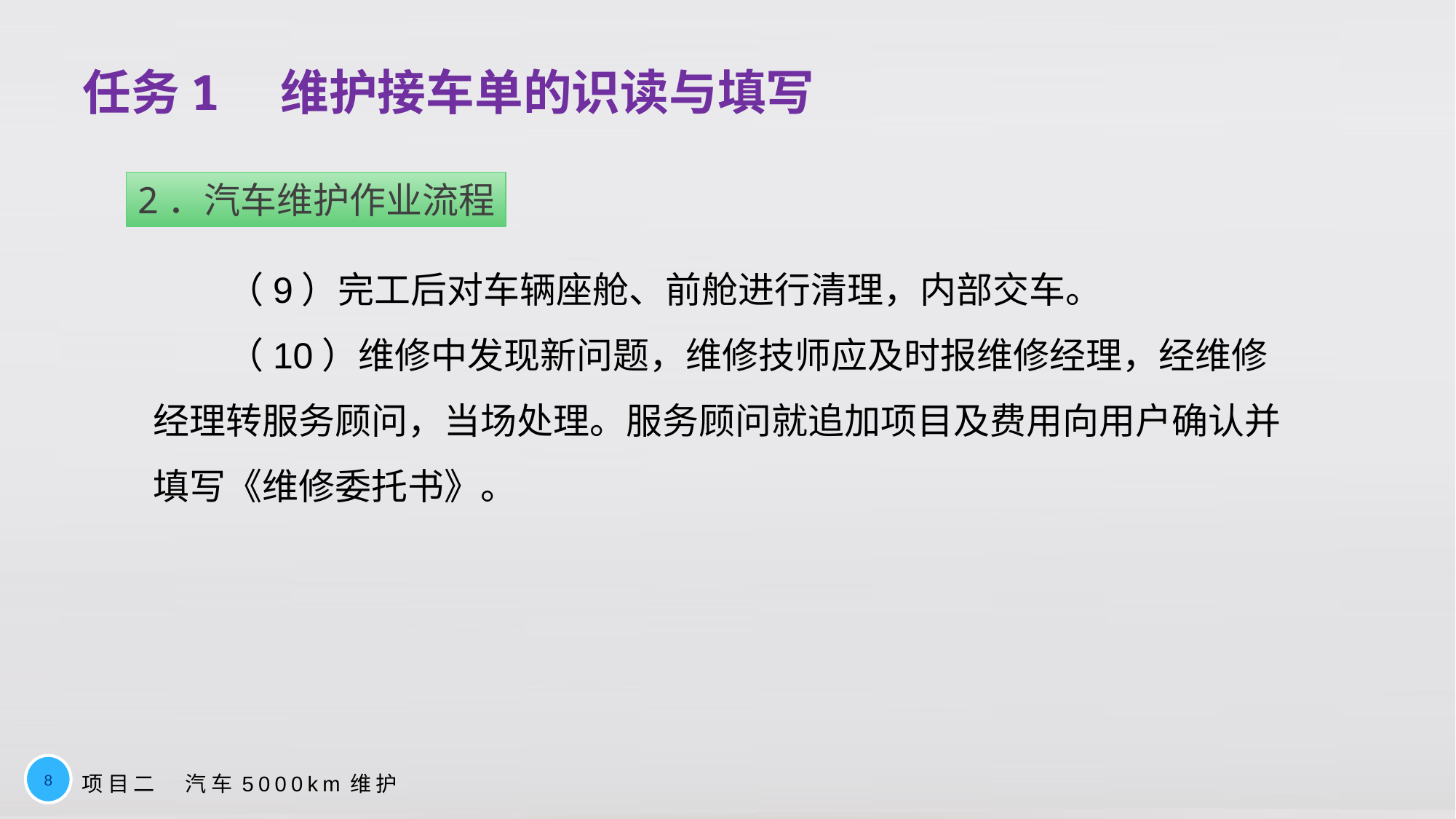

# 任务1　维护接车单的识读与填写
2．汽车维护作业流程
（9）完工后对车辆座舱、前舱进行清理，内部交车。
（10）维修中发现新问题，维修技师应及时报维修经理，经维修经理转服务顾问，当场处理。服务顾问就追加项目及费用向用户确认并填写《维修委托书》。
8